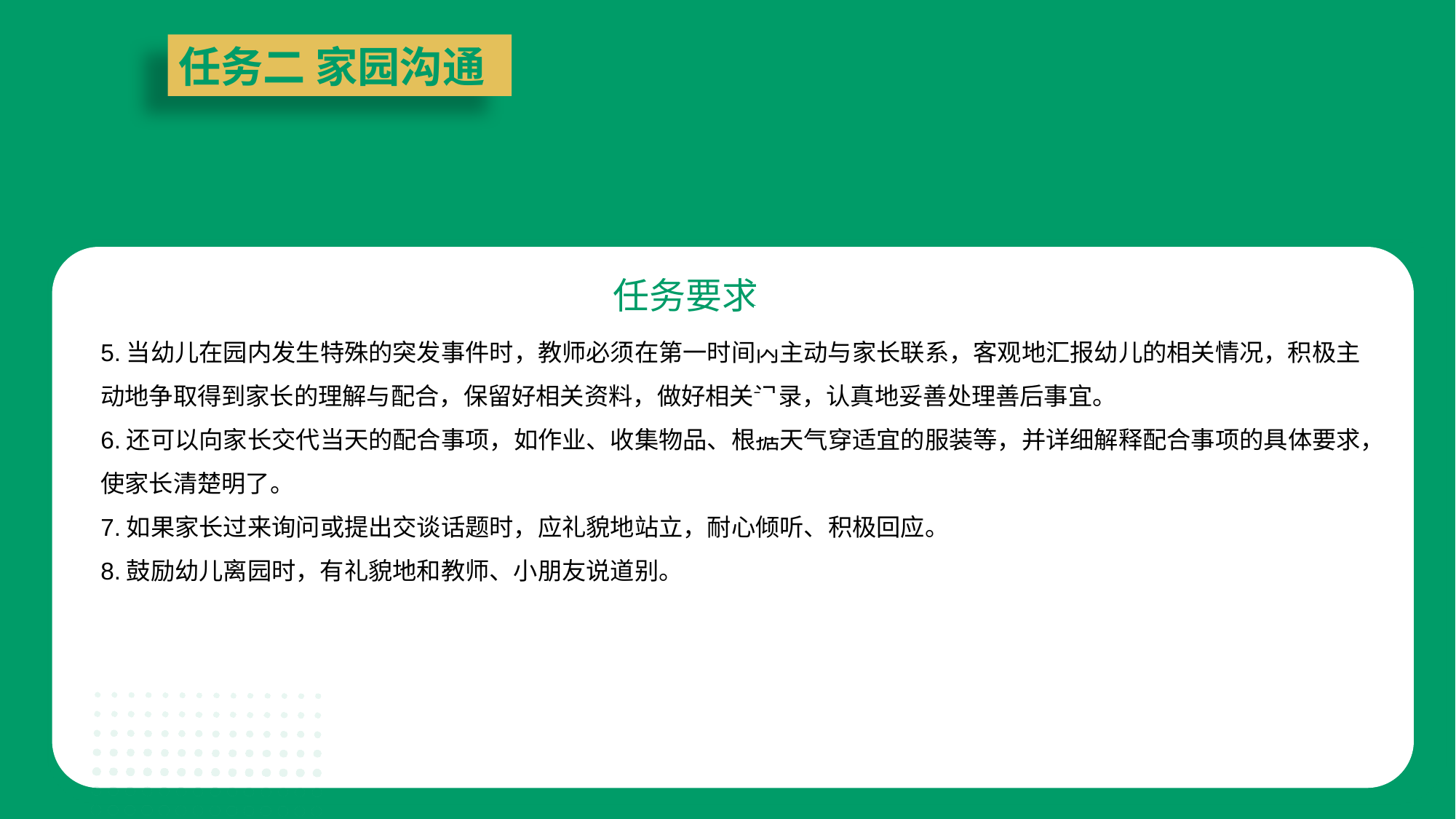

任务二 家园沟通

任务要求

5.当幼儿在园内发生特殊的突发事件时，教师必须在第一时间内主动与家长联系，客观地汇报幼儿的相关情况，积极主动地争取得到家长的理解与配合，保留好相关资料，做好相关记录，认真地妥善处理善后事宜。
6.还可以向家长交代当天的配合事项，如作业、收集物品、根据天气穿适宜的服装等，并详细解释配合事项的具体要求，使家长清楚明了。
7.如果家长过来询问或提出交谈话题时，应礼貌地站立，耐心倾听、积极回应。
8.鼓励幼儿离园时，有礼貌地和教师、小朋友说道别。
|  |  |
| --- | --- |
|  |  |
|  |  |
| --- | --- |
|  |  |